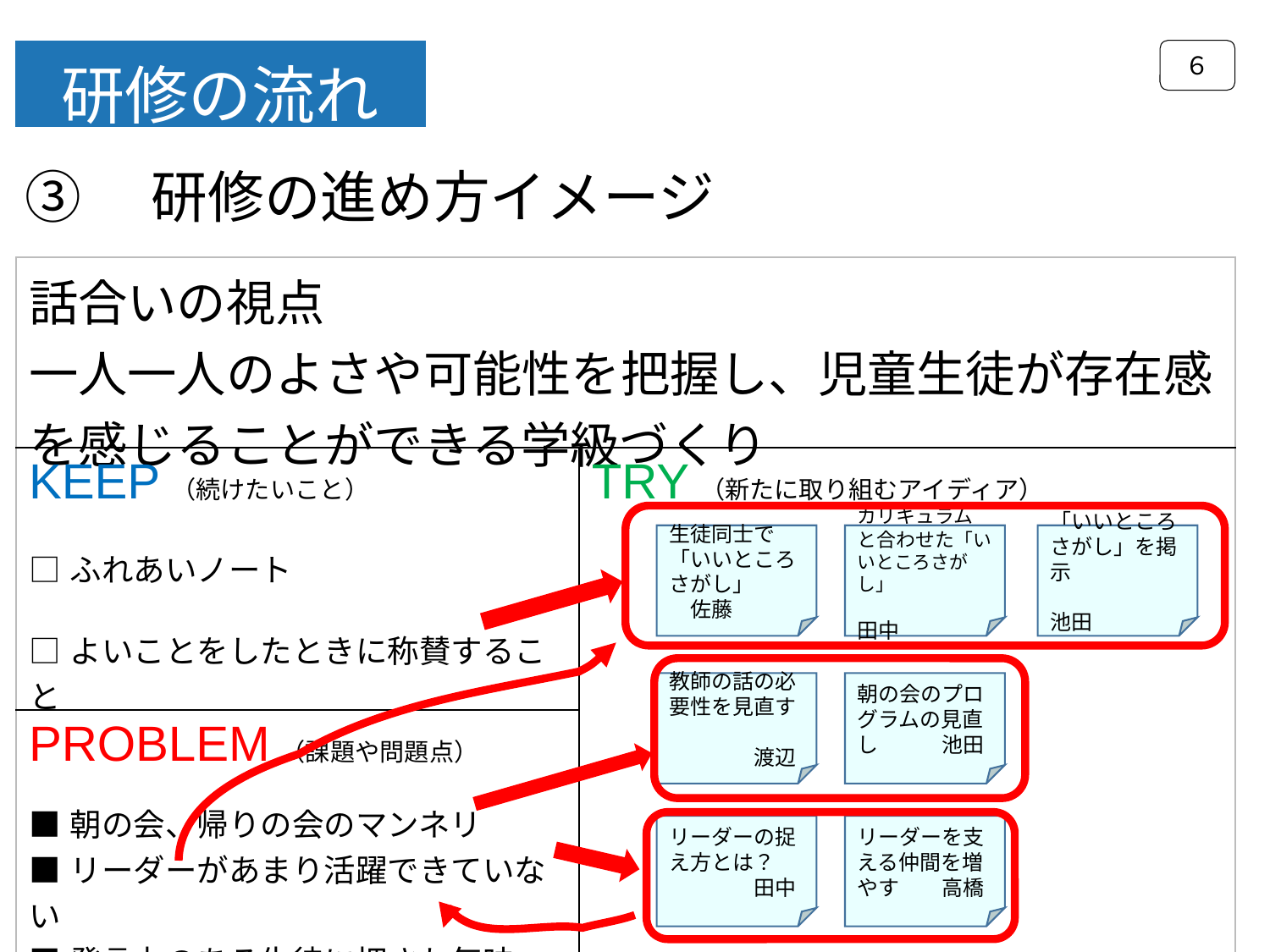

６
研修の流れ
③　研修の進め方イメージ
| 話合いの視点 一人一人のよさや可能性を把握し、児童生徒が存在感を感じることができる学級づくり |  |
| --- | --- |
| KEEP（続けたいこと） □ふれあいノート □よいことをしたときに称賛すること | TRY（新たに取り組むアイディア） |
| PROBLEM（課題や問題点） ■朝の会、帰りの会のマンネリ ■リーダーがあまり活躍できていない ■発言力のある生徒に押され気味 |  |

カリキュラムと合わせた「いいところさがし」
　　　　　　　田中
生徒同士で「いいところさがし」　　　佐藤
「いいところさがし」を掲示
　　　　　　池田

教師の話の必要性を見直す
　　　　渡辺
朝の会のプログラムの見直し　　　池田

リーダーの捉え方とは？
　　　　田中
リーダーを支える仲間を増やす　　高橋